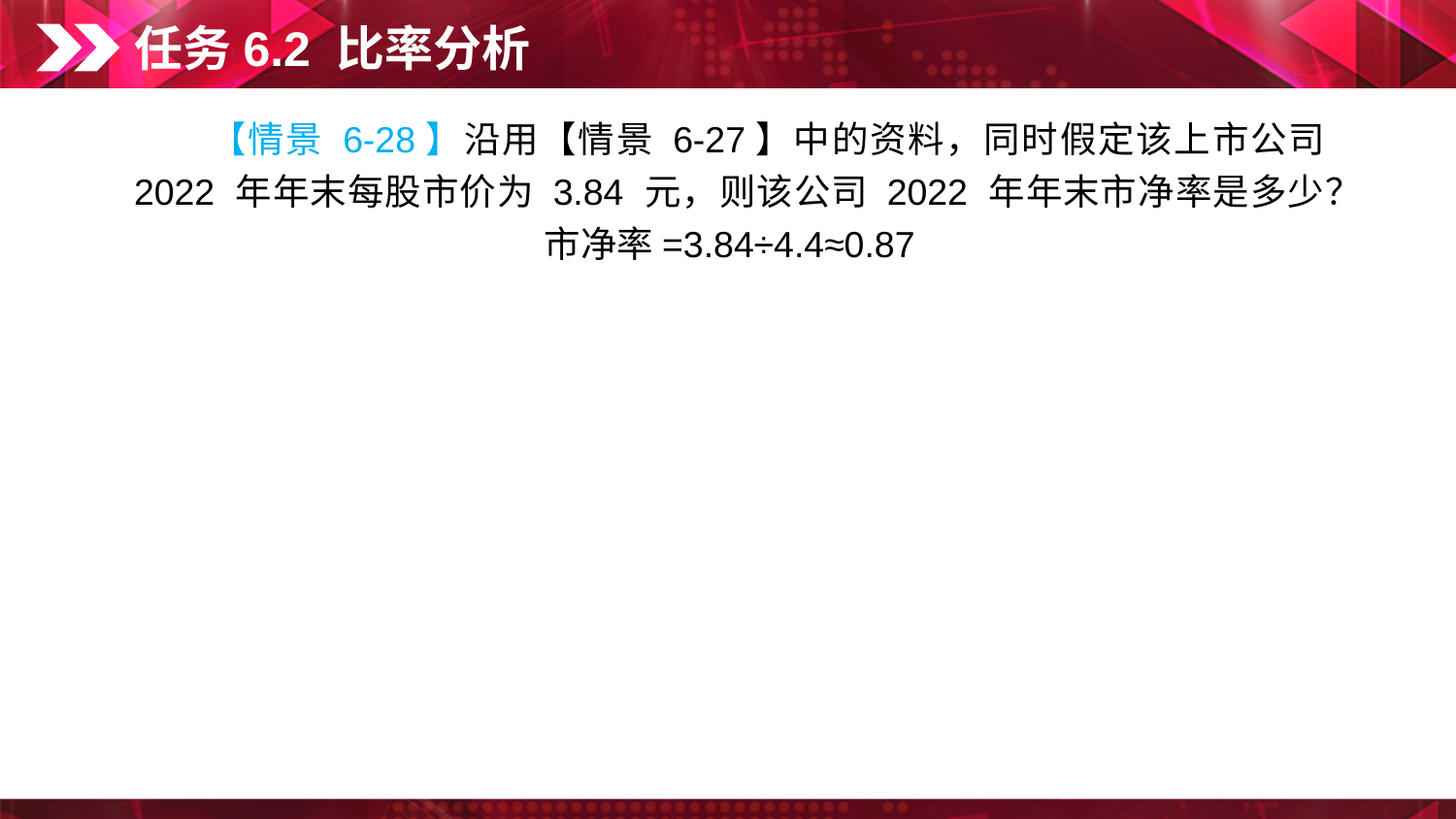

任务6.2 比率分析

　　【情景 6-28】沿用【情景 6-27】中的资料，同时假定该上市公司 2022 年年末每股市价为 3.84 元，则该公司 2022 年年末市净率是多少？
市净率=3.84÷4.4≈0.87